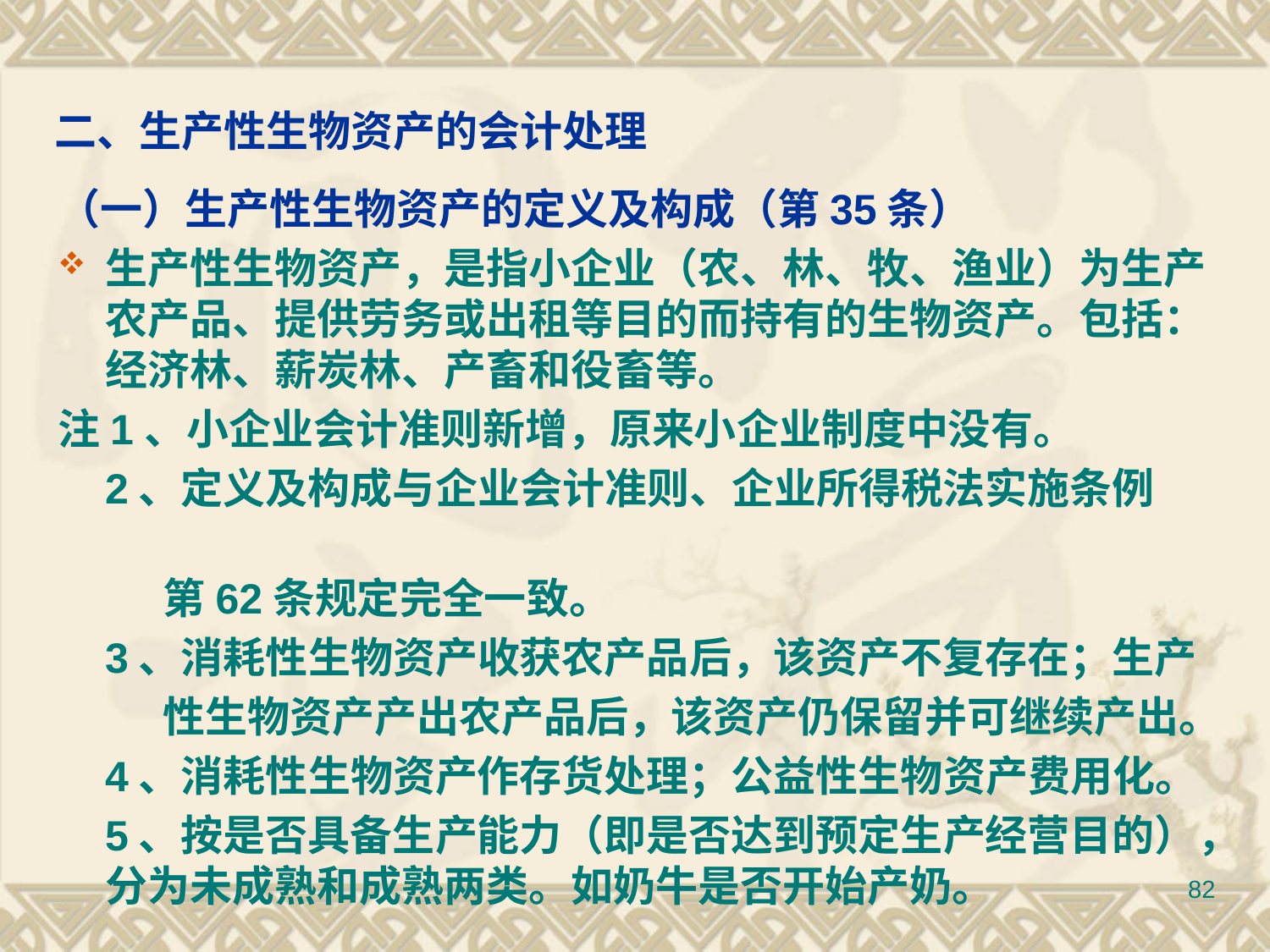

# 二、生产性生物资产的会计处理
（一）生产性生物资产的定义及构成（第35条）
生产性生物资产，是指小企业（农、林、牧、渔业）为生产农产品、提供劳务或出租等目的而持有的生物资产。包括：经济林、薪炭林、产畜和役畜等。
注1、小企业会计准则新增，原来小企业制度中没有。
    2、定义及构成与企业会计准则、企业所得税法实施条例
          第62条规定完全一致。
    3、消耗性生物资产收获农产品后，该资产不复存在；生产
          性生物资产产出农产品后，该资产仍保留并可继续产出。
    4、消耗性生物资产作存货处理；公益性生物资产费用化。
    5、按是否具备生产能力（即是否达到预定生产经营目的），分为未成熟和成熟两类。如奶牛是否开始产奶。
82